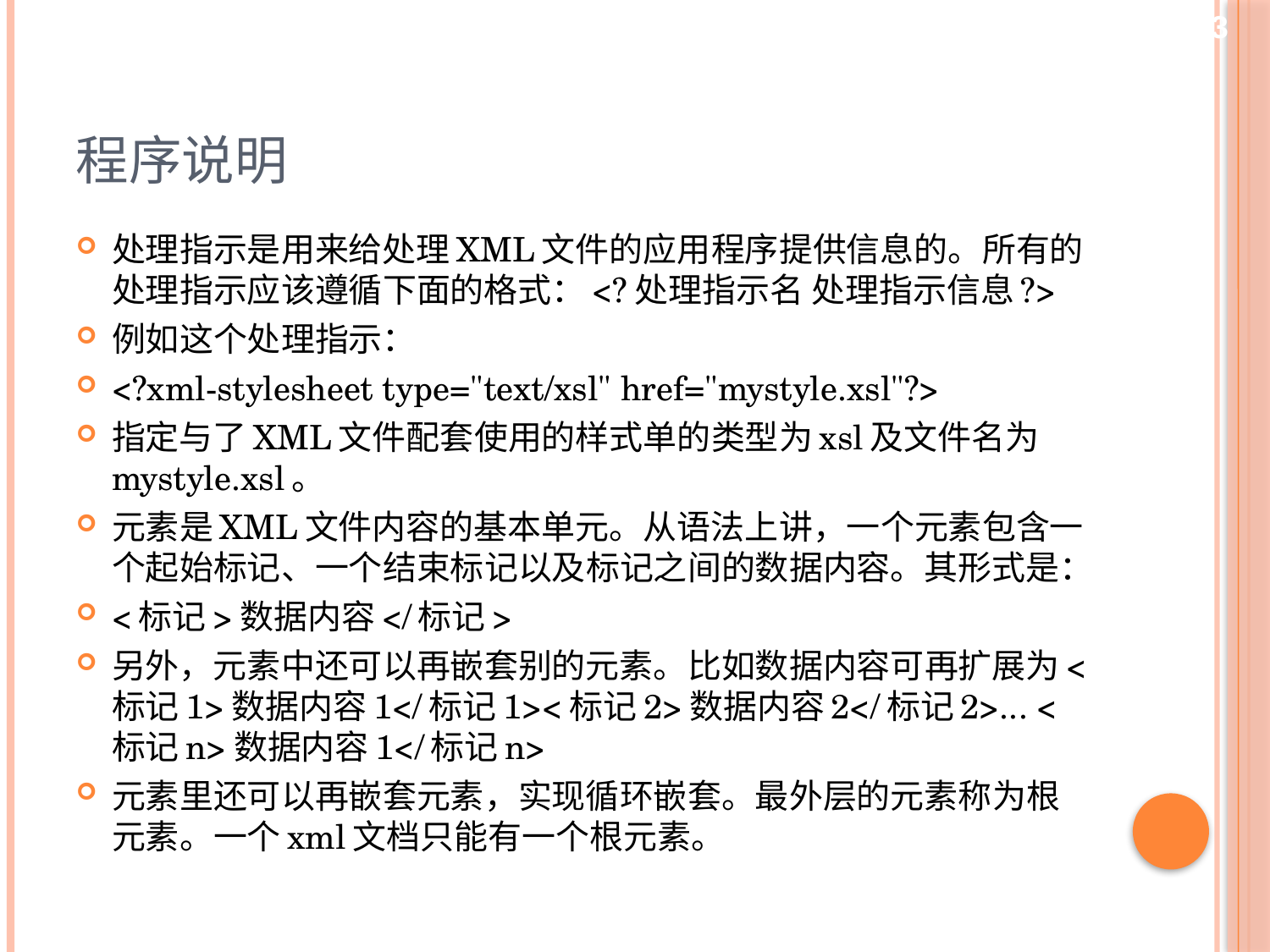

43
# 程序说明
处理指示是用来给处理XML文件的应用程序提供信息的。所有的处理指示应该遵循下面的格式：<?处理指示名 处理指示信息?>
例如这个处理指示：
<?xml-stylesheet type="text/xsl" href="mystyle.xsl"?>
指定与了XML文件配套使用的样式单的类型为xsl及文件名为mystyle.xsl。
元素是XML文件内容的基本单元。从语法上讲，一个元素包含一个起始标记、一个结束标记以及标记之间的数据内容。其形式是：
<标记>数据内容</标记>
另外，元素中还可以再嵌套别的元素。比如数据内容可再扩展为<标记1>数据内容1</标记1><标记2>数据内容2</标记2>... <标记n>数据内容1</标记n>
元素里还可以再嵌套元素，实现循环嵌套。最外层的元素称为根元素。一个xml文档只能有一个根元素。